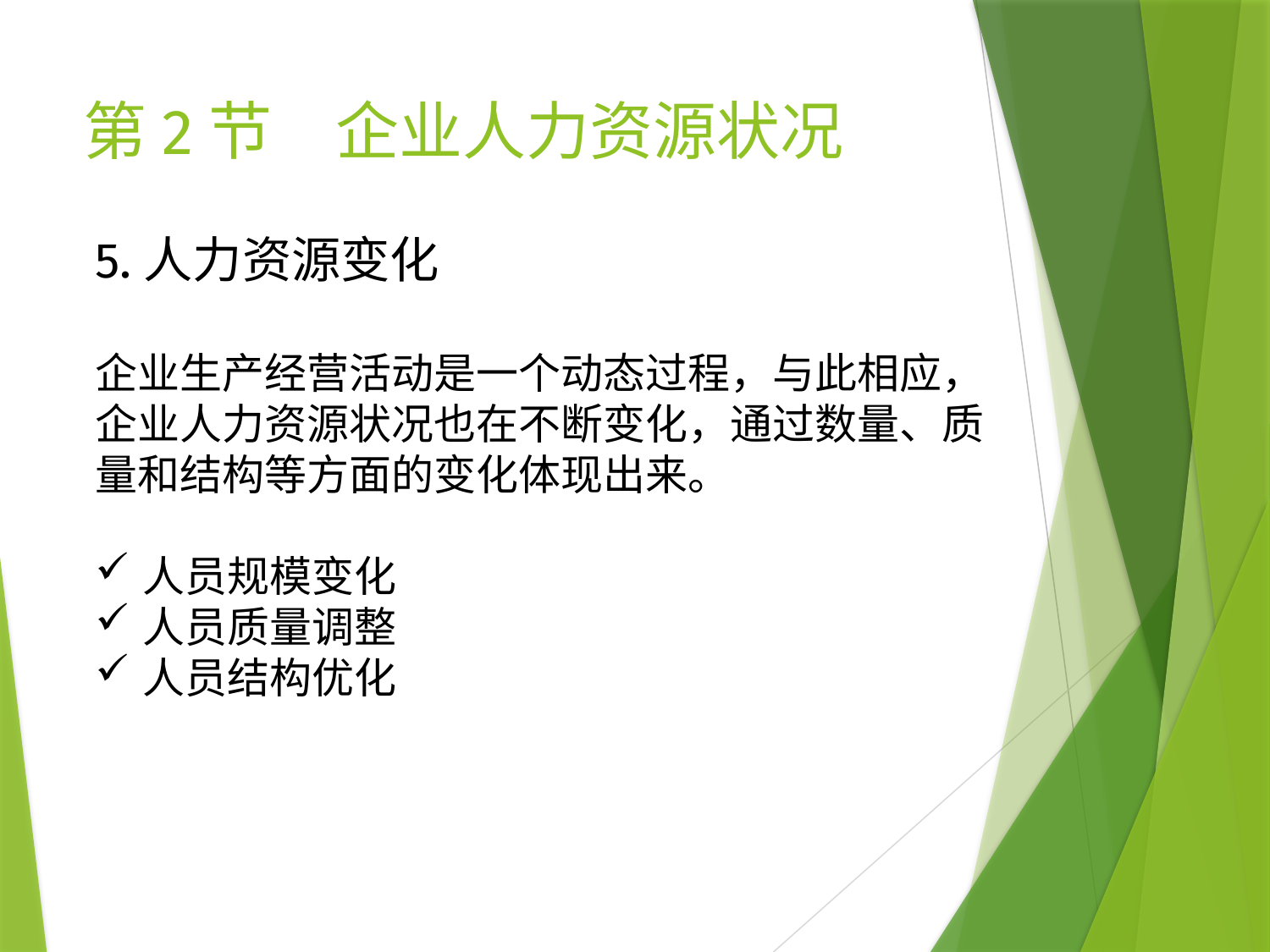

# 第2节　企业人力资源状况
5.人力资源变化

企业生产经营活动是一个动态过程，与此相应，企业人力资源状况也在不断变化，通过数量、质量和结构等方面的变化体现出来。

人员规模变化
人员质量调整
人员结构优化